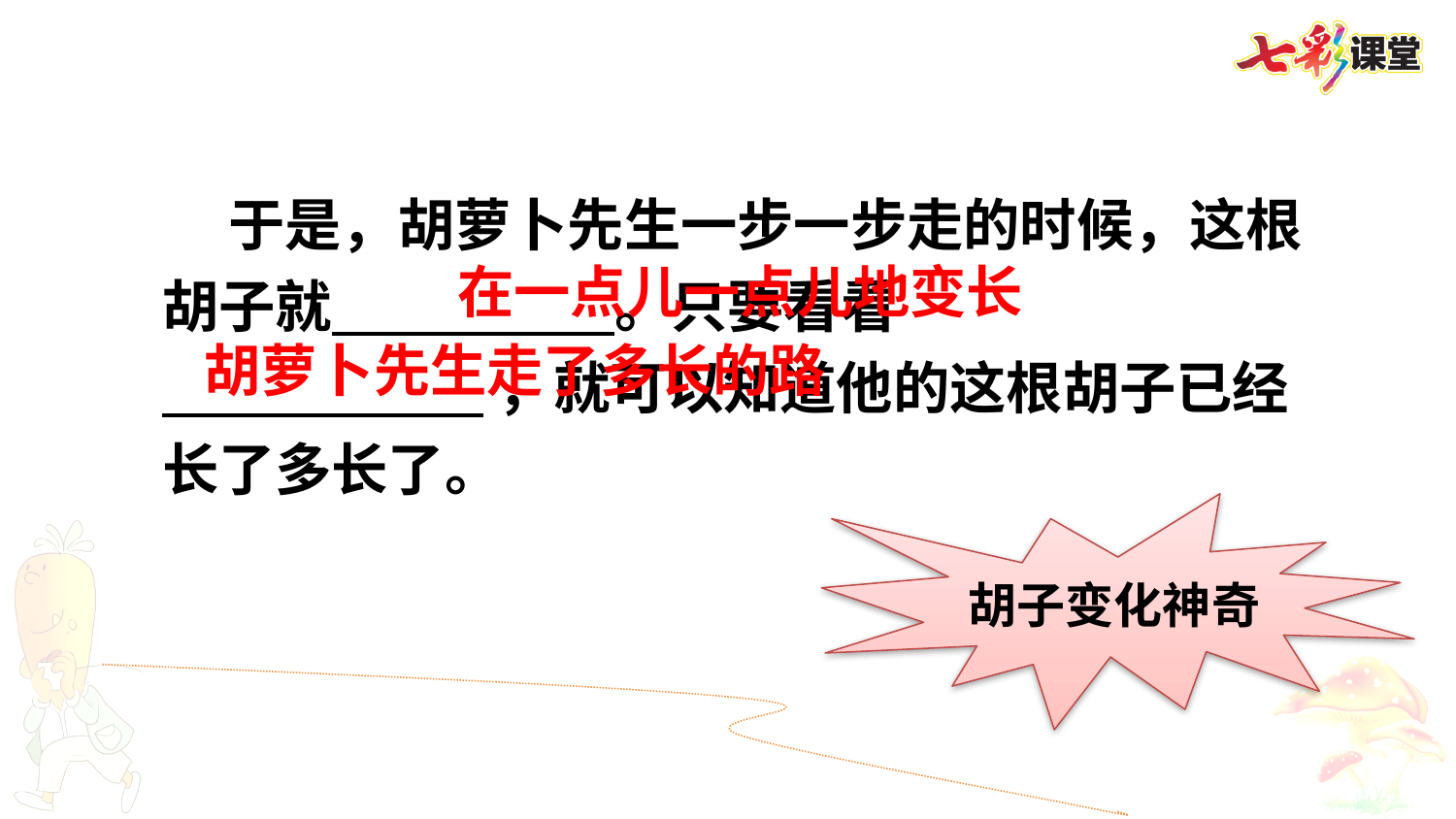

于是，胡萝卜先生一步一步走的时候，这根胡子就                      。只要看看
                         ，就可以知道他的这根胡子已经长了多长了。
在一点儿一点儿地变长
胡萝卜先生走了多长的路
胡子变化神奇